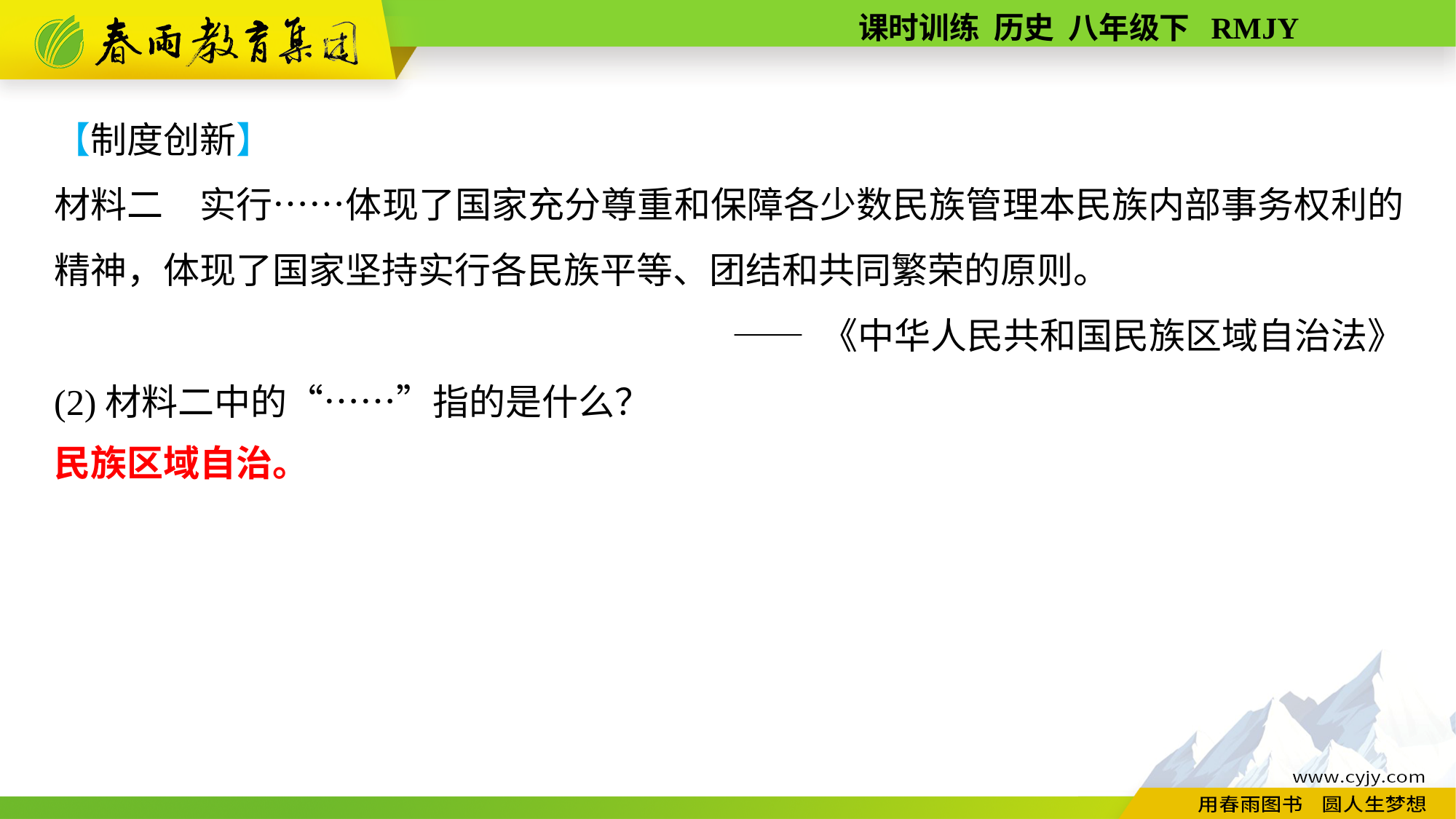

【制度创新】
材料二　实行……体现了国家充分尊重和保障各少数民族管理本民族内部事务权利的精神，体现了国家坚持实行各民族平等、团结和共同繁荣的原则。
—— 《中华人民共和国民族区域自治法》
(2)材料二中的“……”指的是什么？
民族区域自治。